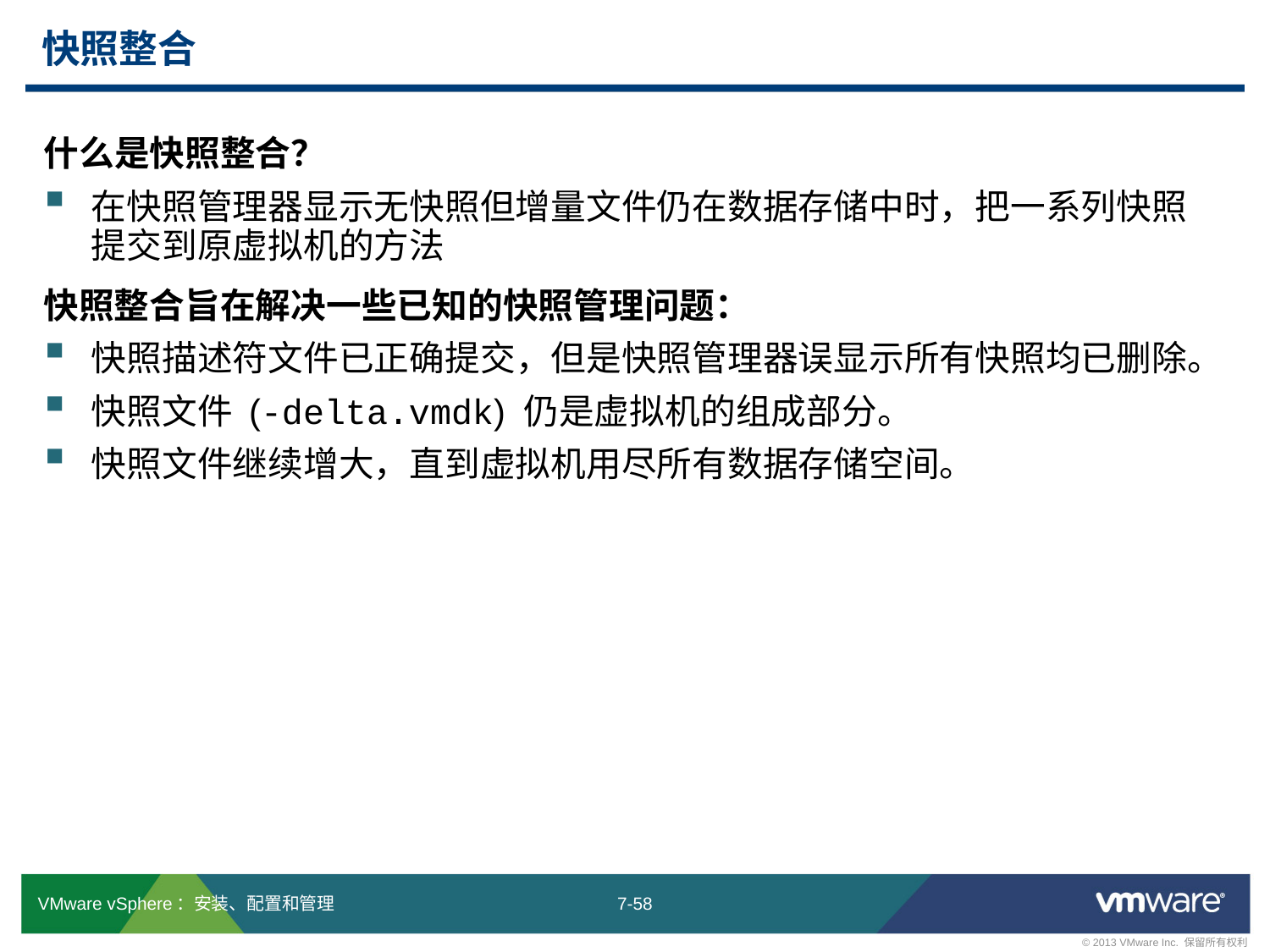

# 快照整合
什么是快照整合？
在快照管理器显示无快照但增量文件仍在数据存储中时，把一系列快照提交到原虚拟机的方法
快照整合旨在解决一些已知的快照管理问题：
快照描述符文件已正确提交，但是快照管理器误显示所有快照均已删除。
快照文件 (-delta.vmdk) 仍是虚拟机的组成部分。
快照文件继续增大，直到虚拟机用尽所有数据存储空间。